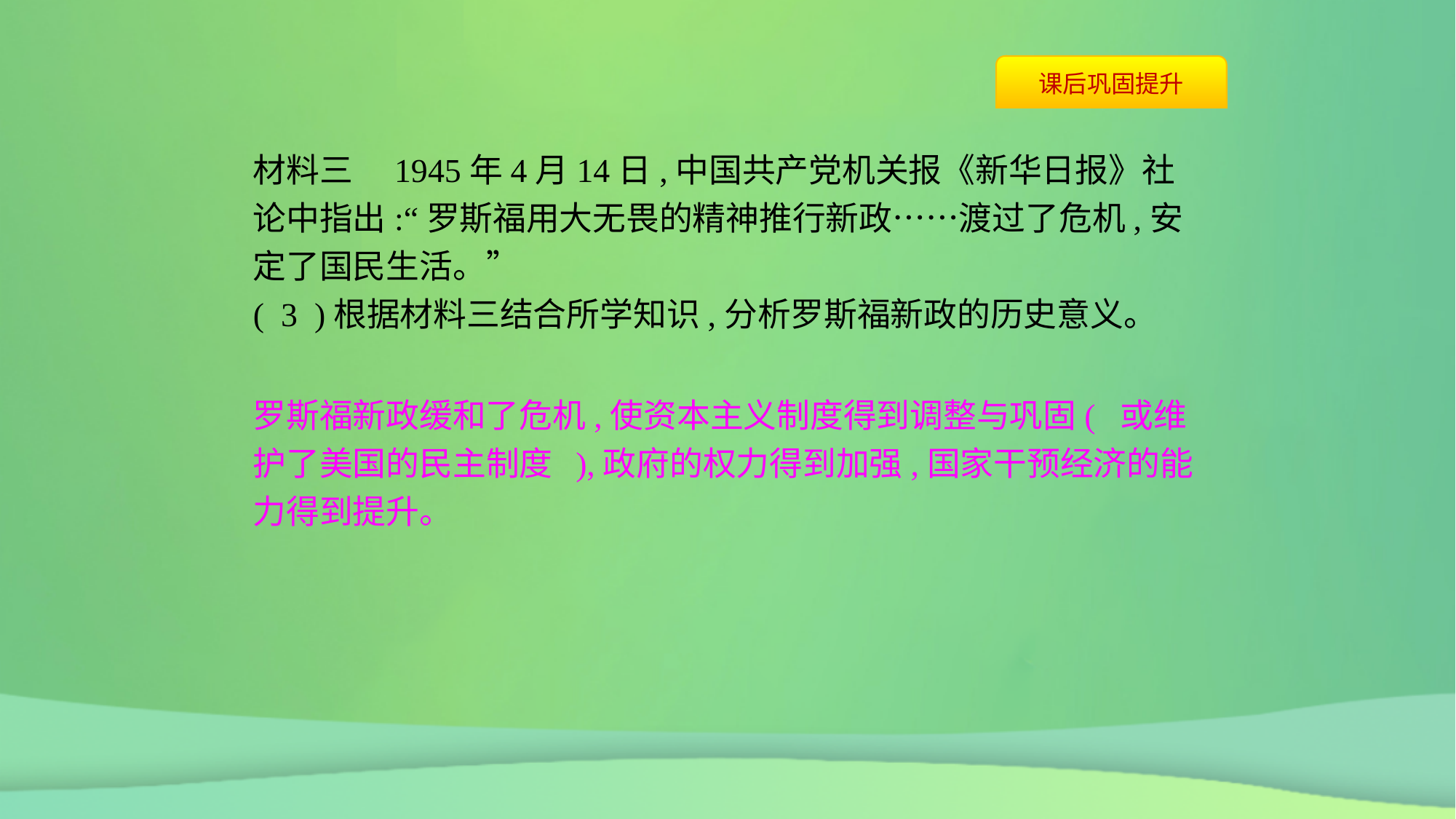

材料三　1945年4月14日,中国共产党机关报《新华日报》社论中指出:“罗斯福用大无畏的精神推行新政……渡过了危机,安定了国民生活。”
(  3  )根据材料三结合所学知识,分析罗斯福新政的历史意义。
罗斯福新政缓和了危机,使资本主义制度得到调整与巩固(  或维护了美国的民主制度  ),政府的权力得到加强,国家干预经济的能力得到提升。